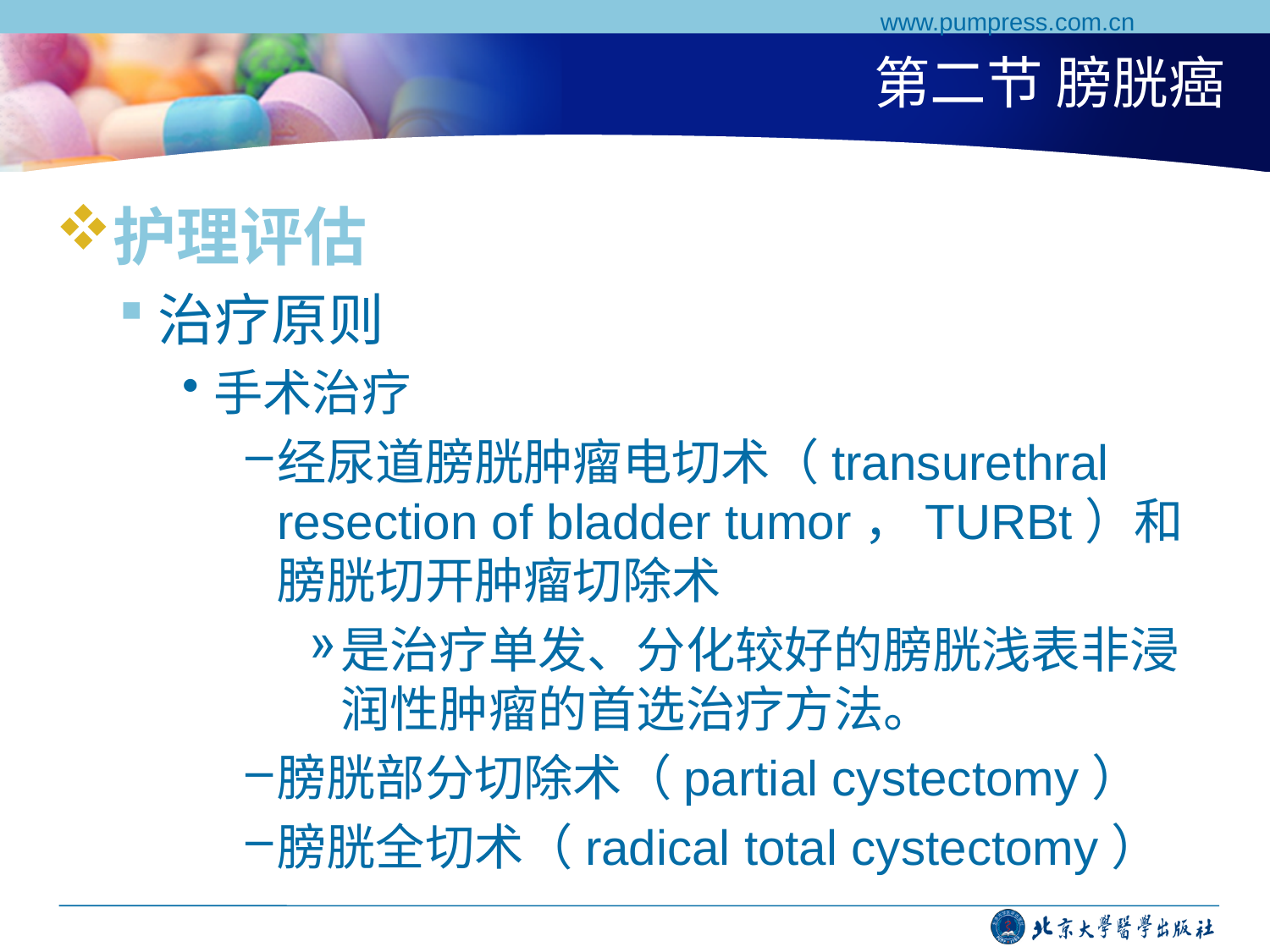

www.pumpress.com.cn
# 第二节 膀胱癌
护理评估
治疗原则
手术治疗
经尿道膀胱肿瘤电切术（transurethral resection of bladder tumor，TURBt）和膀胱切开肿瘤切除术
是治疗单发、分化较好的膀胱浅表非浸润性肿瘤的首选治疗方法。
膀胱部分切除术（partial cystectomy）
膀胱全切术（radical total cystectomy）